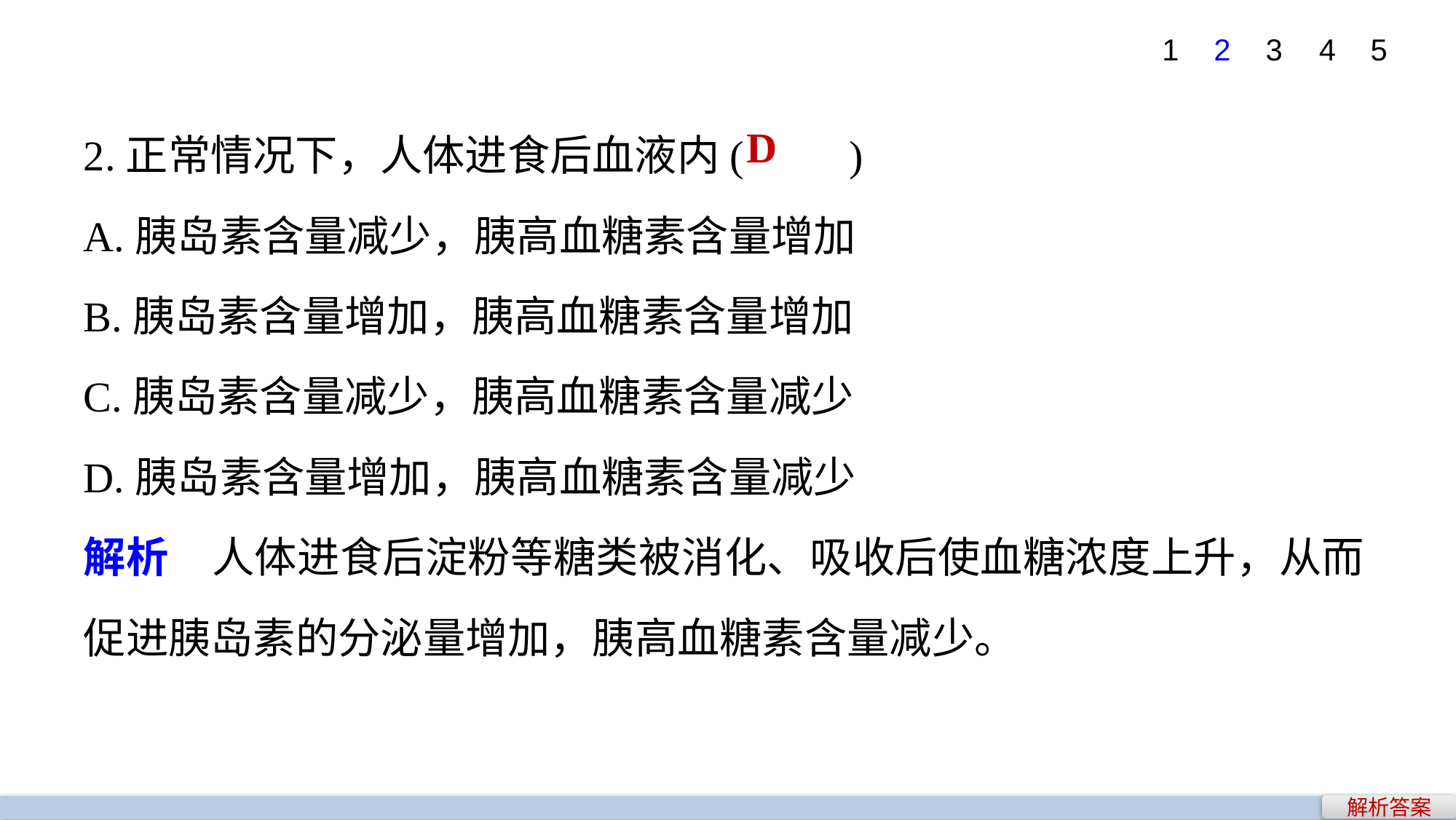

1
2
3
4
5
2.正常情况下，人体进食后血液内(　　)
A.胰岛素含量减少，胰高血糖素含量增加
B.胰岛素含量增加，胰高血糖素含量增加
C.胰岛素含量减少，胰高血糖素含量减少
D.胰岛素含量增加，胰高血糖素含量减少
解析　人体进食后淀粉等糖类被消化、吸收后使血糖浓度上升，从而促进胰岛素的分泌量增加，胰高血糖素含量减少。
D
解析答案